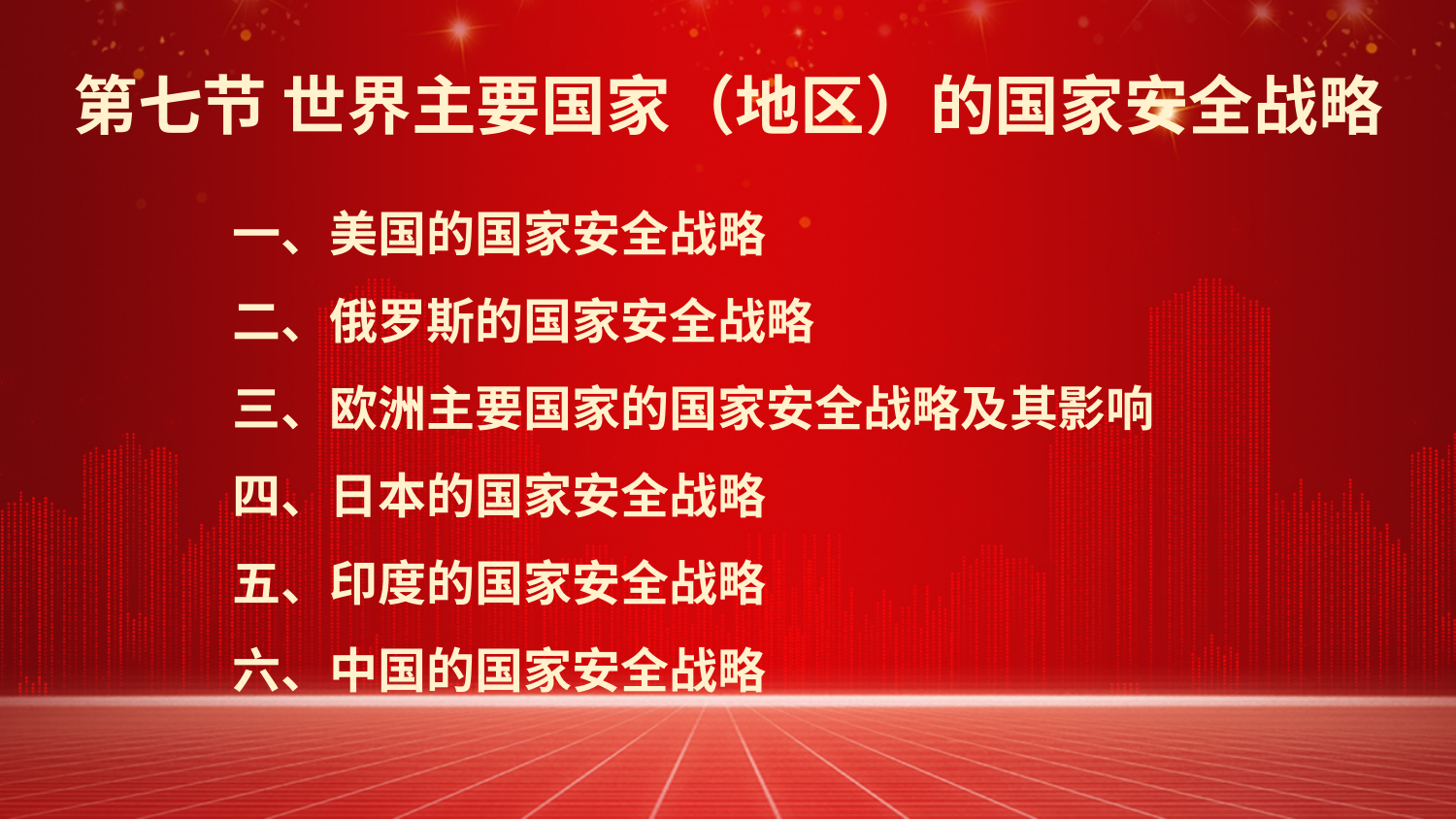

第七节 世界主要国家（地区）的国家安全战略

一、美国的国家安全战略
二、俄罗斯的国家安全战略
三、欧洲主要国家的国家安全战略及其影响
四、日本的国家安全战略
五、印度的国家安全战略
六、中国的国家安全战略